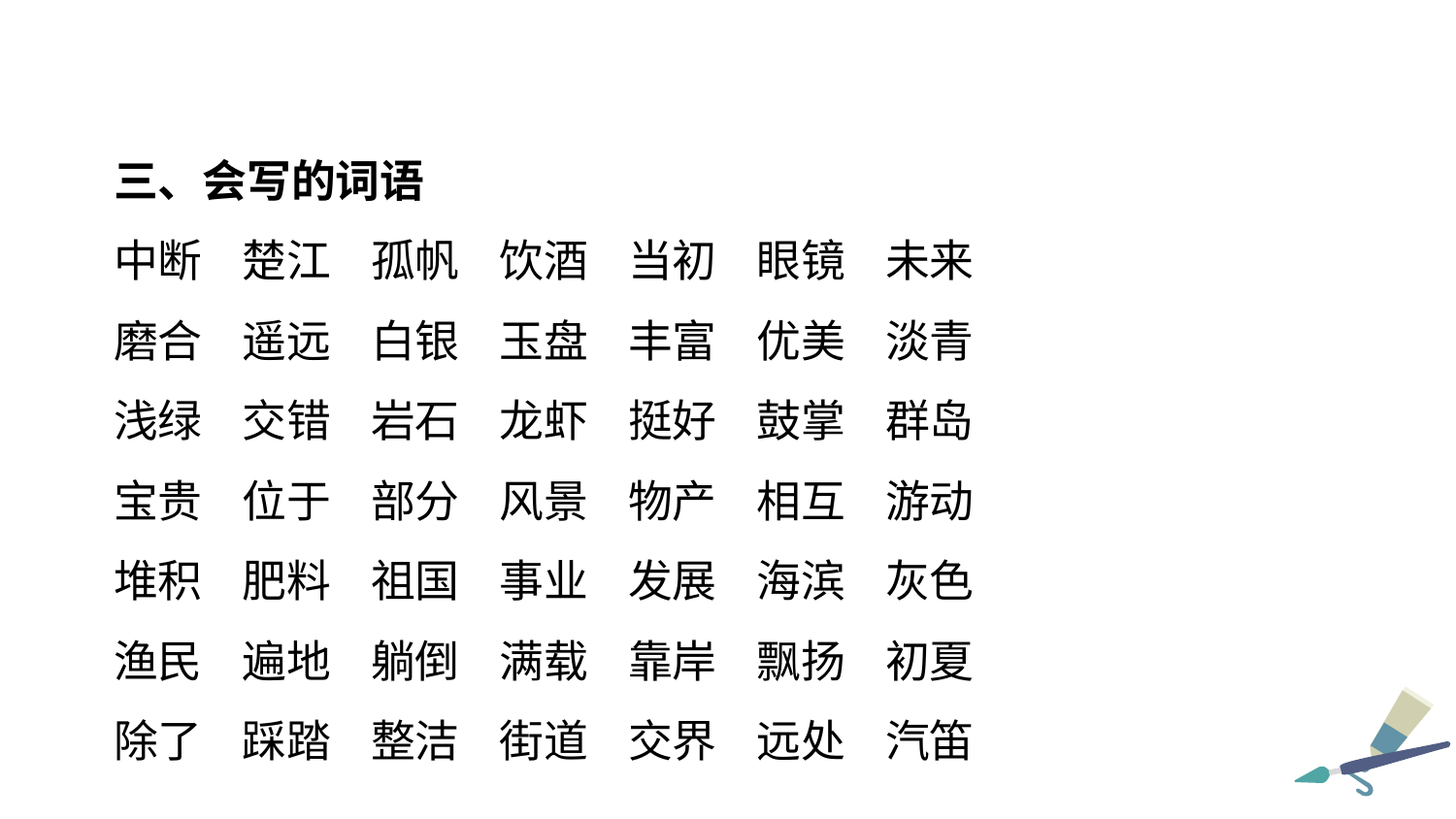

三、会写的词语
中断    楚江    孤帆    饮酒    当初    眼镜    未来
磨合    遥远    白银    玉盘    丰富    优美    淡青
浅绿    交错    岩石    龙虾    挺好    鼓掌    群岛
宝贵    位于    部分    风景    物产    相互    游动
堆积    肥料    祖国    事业    发展    海滨    灰色
渔民    遍地    躺倒    满载    靠岸    飘扬    初夏
除了    踩踏    整洁    街道    交界    远处    汽笛